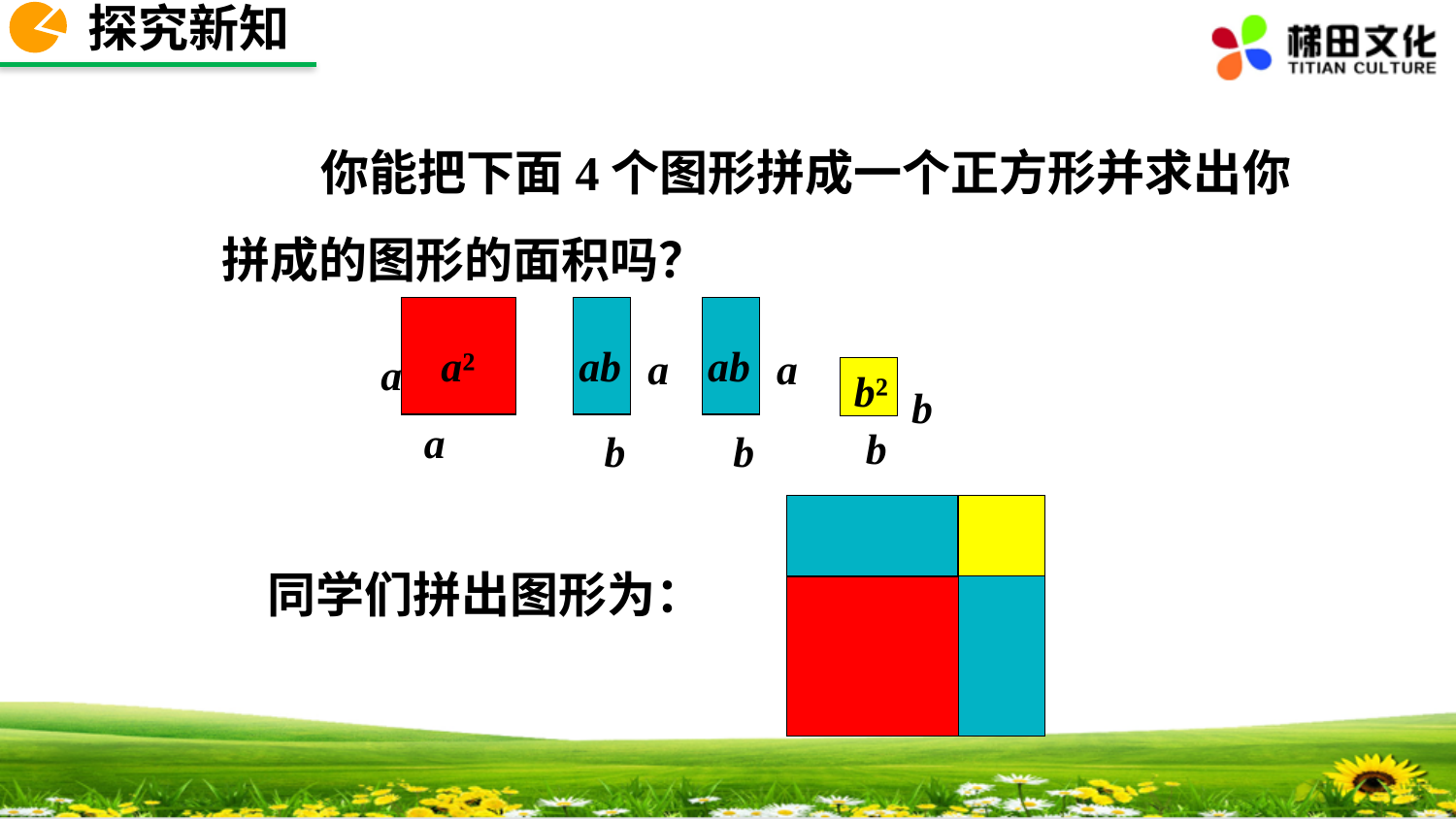

探究新知

        你能把下面4个图形拼成一个正方形并求出你拼成的图形的面积吗？

a
b

a
b
a²
ab
ab
a
b²

b
b
a

同学们拼出图形为：